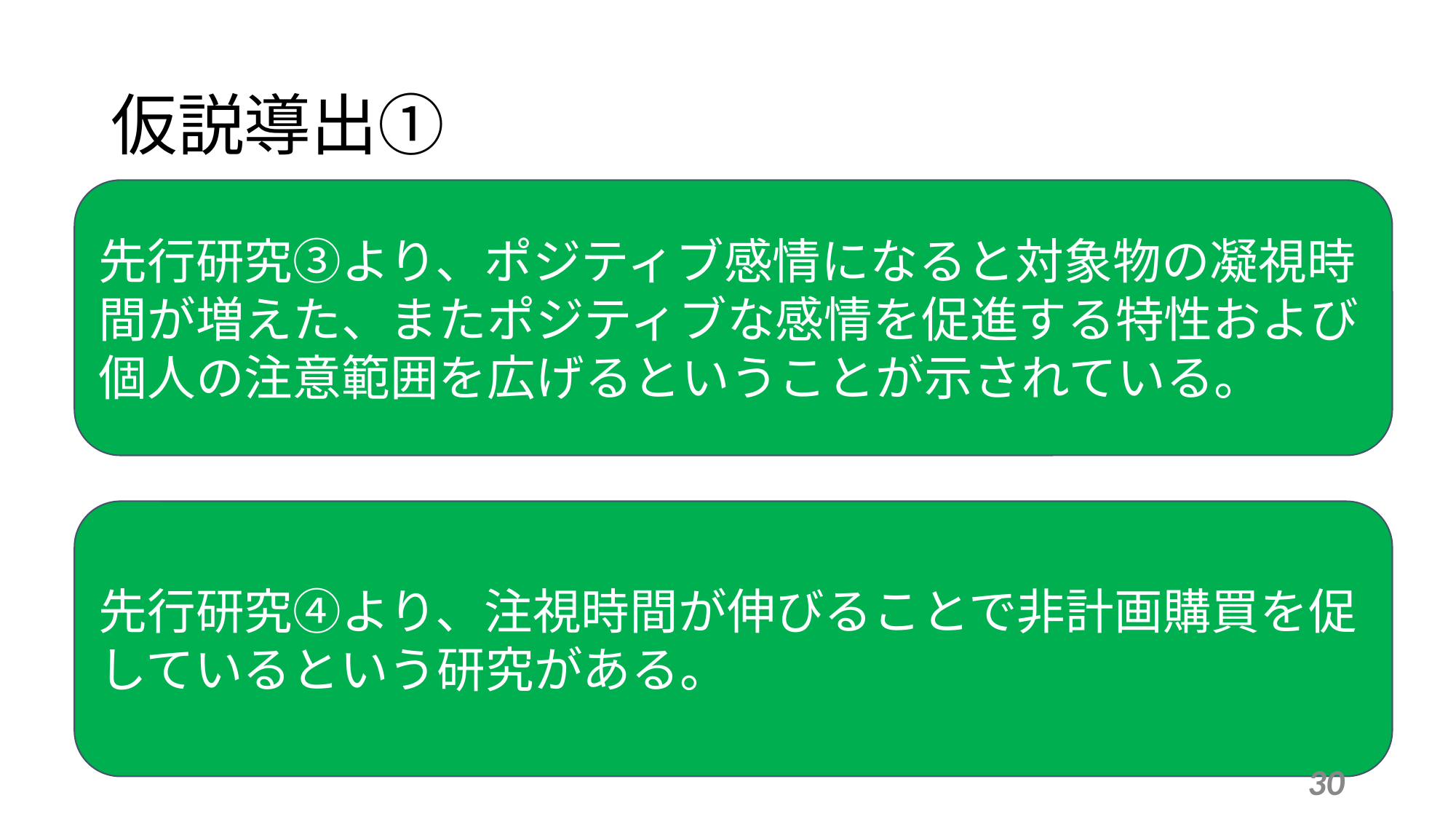

# 仮説導出①
先行研究③より、ポジティブ感情になると対象物の凝視時間が増えた、またポジティブな感情を促進する特性および個人の注意範囲を広げるということが示されている。
先行研究④より、注視時間が伸びることで非計画購買を促しているという研究がある。
30